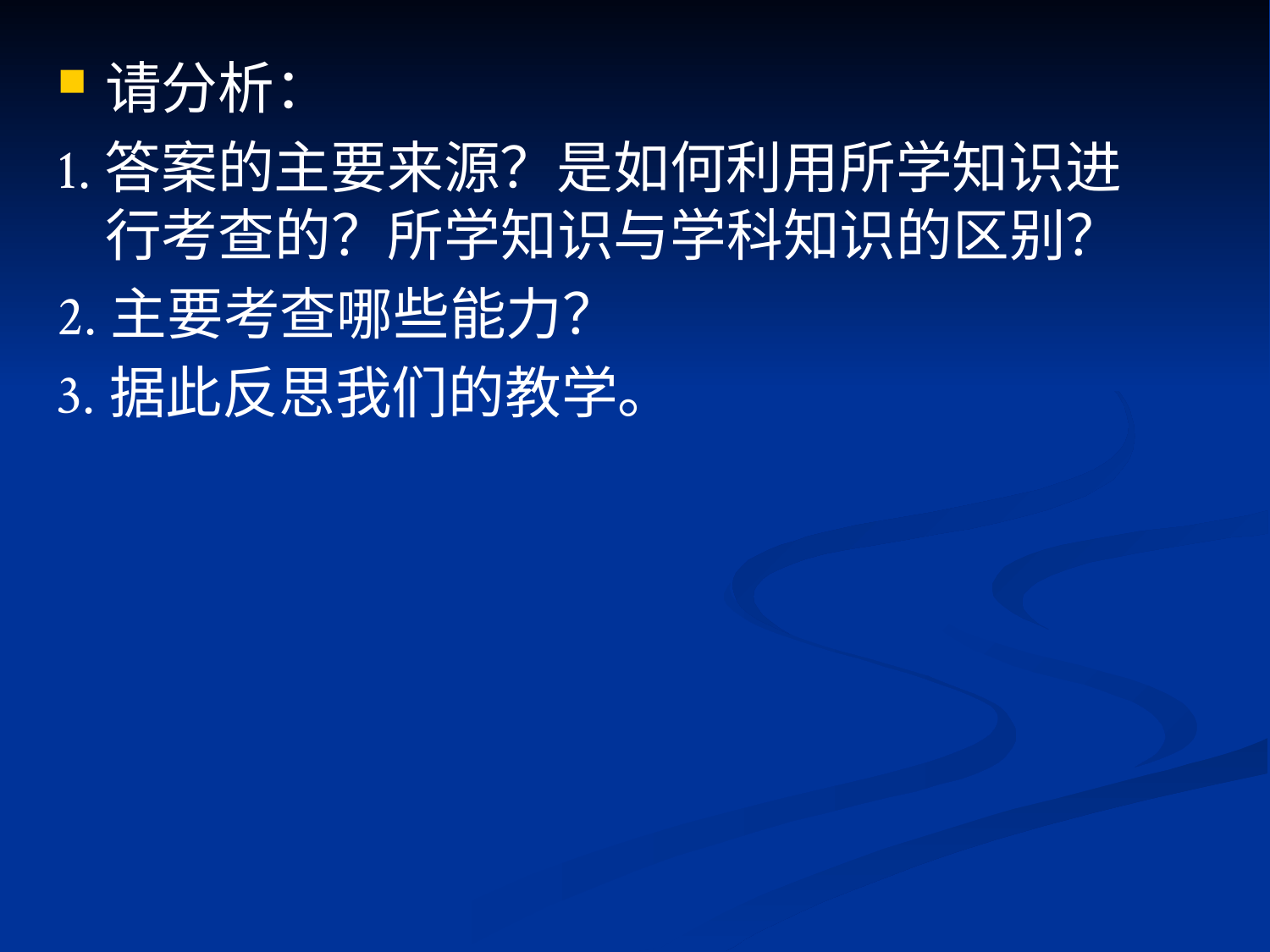

请分析：
1.答案的主要来源？是如何利用所学知识进行考查的？所学知识与学科知识的区别？
2.主要考查哪些能力？
3.据此反思我们的教学。